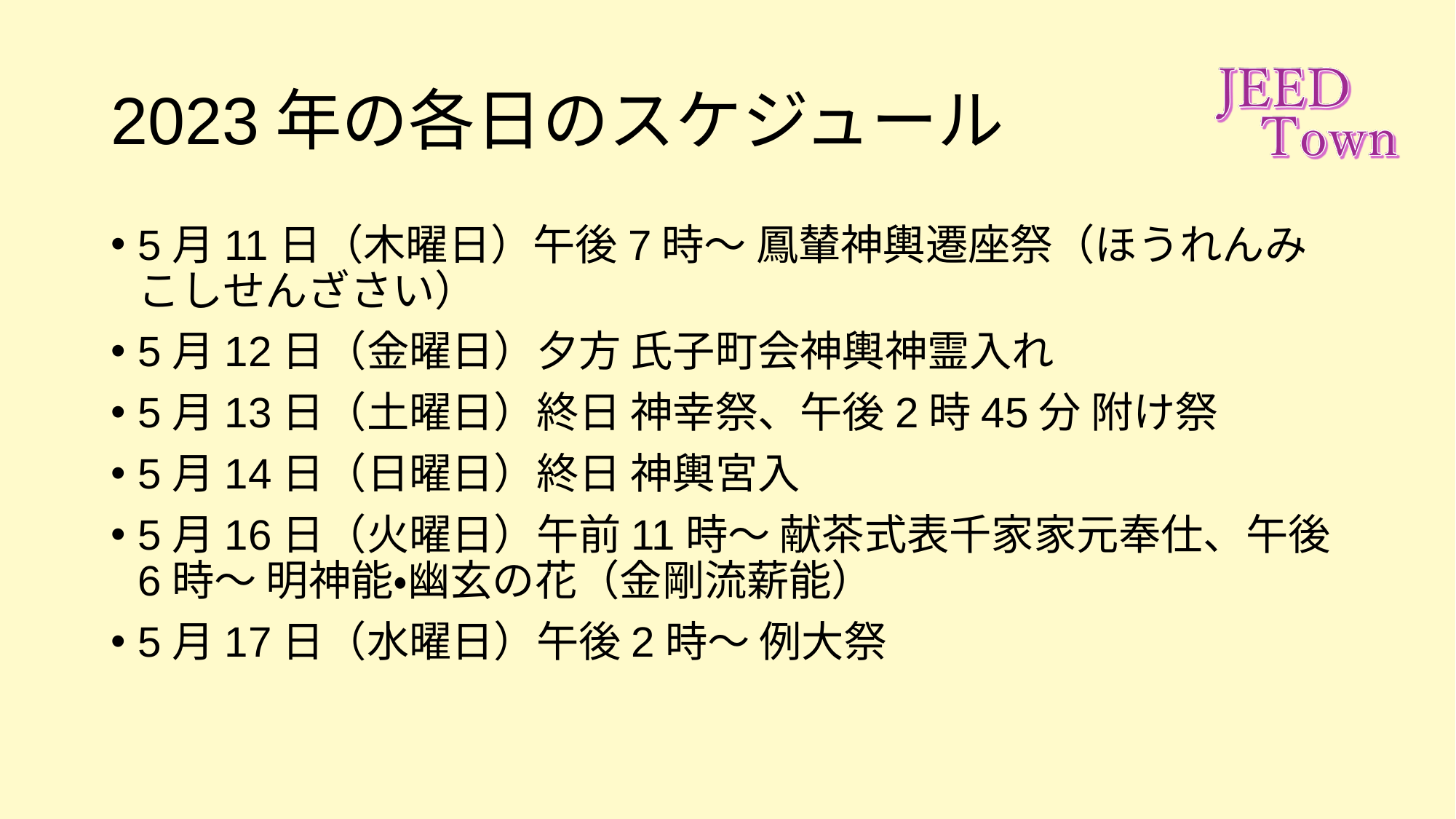

# 2023年の各日のスケジュール
5月11日（木曜日）午後7時～ 鳳輦神輿遷座祭（ほうれんみこしせんざさい）
5月12日（金曜日）夕方 氏子町会神輿神霊入れ
5月13日（土曜日）終日 神幸祭、午後2時45分 附け祭
5月14日（日曜日）終日 神輿宮入
5月16日（火曜日）午前11時～ 献茶式表千家家元奉仕、午後6時～ 明神能・幽玄の花（金剛流薪能）
5月17日（水曜日）午後2時～ 例大祭